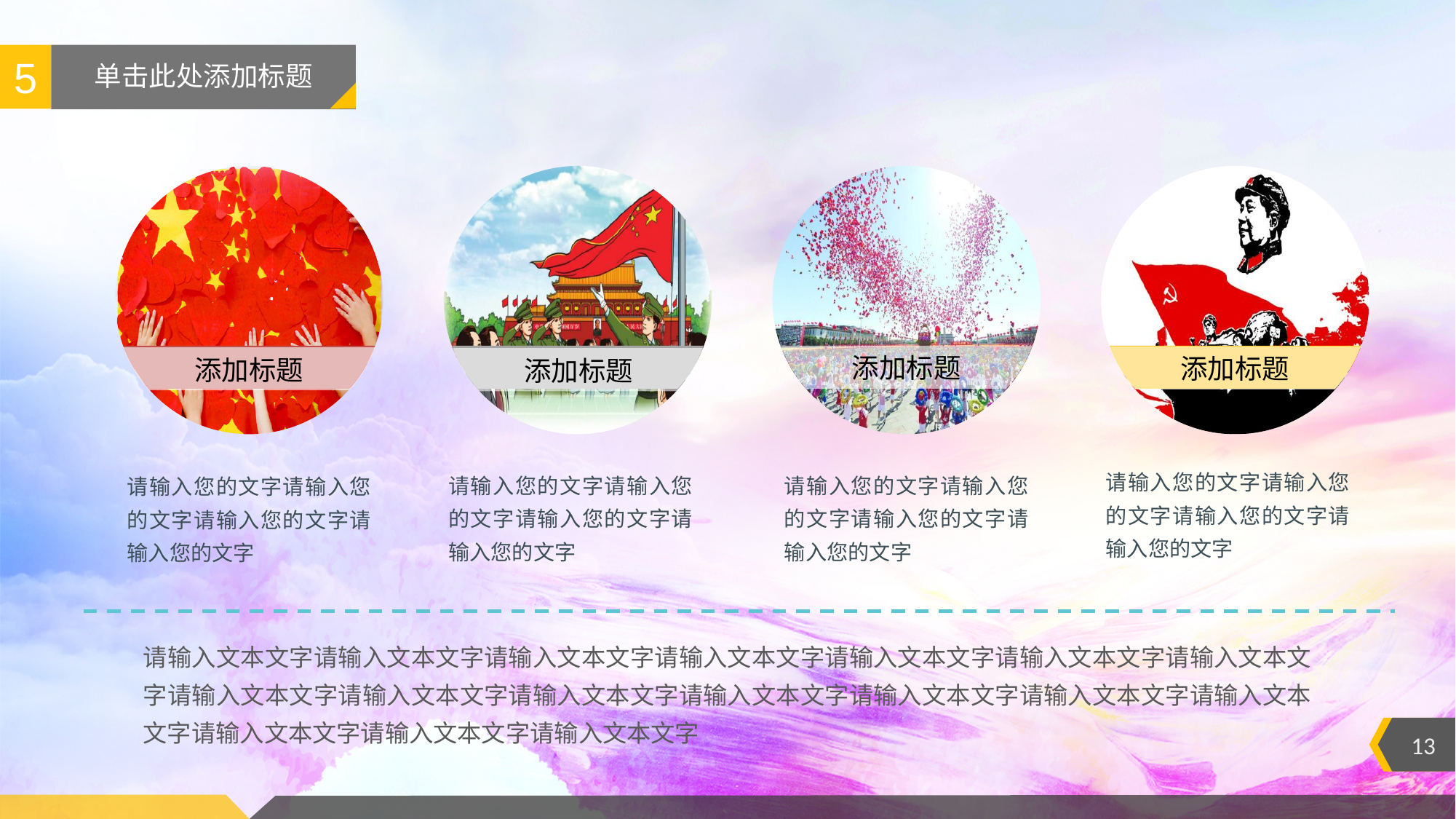

5
# 单击此处添加标题

添加标题

添加标题

添加标题

添加标题
请输入您的文字请输入您的文字请输入您的文字请输入您的文字
请输入您的文字请输入您的文字请输入您的文字请输入您的文字
请输入您的文字请输入您的文字请输入您的文字请输入您的文字
请输入您的文字请输入您的文字请输入您的文字请输入您的文字
请输入文本文字请输入文本文字请输入文本文字请输入文本文字请输入文本文字请输入文本文字请输入文本文字请输入文本文字请输入文本文字请输入文本文字请输入文本文字请输入文本文字请输入文本文字请输入文本文字请输入文本文字请输入文本文字请输入文本文字

13